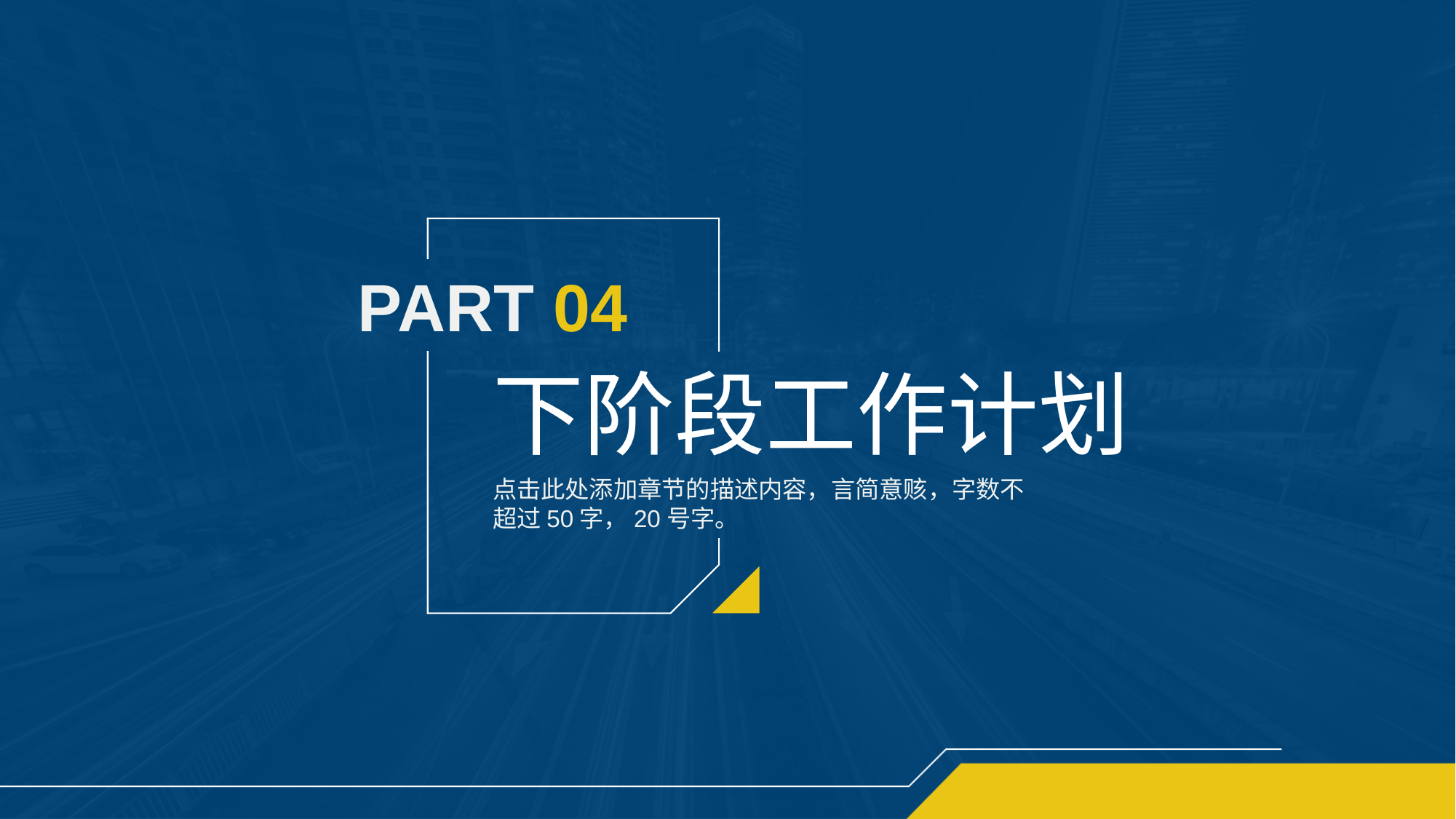

PART 04
下阶段工作计划
点击此处添加章节的描述内容，言简意赅，字数不超过50字，20号字。